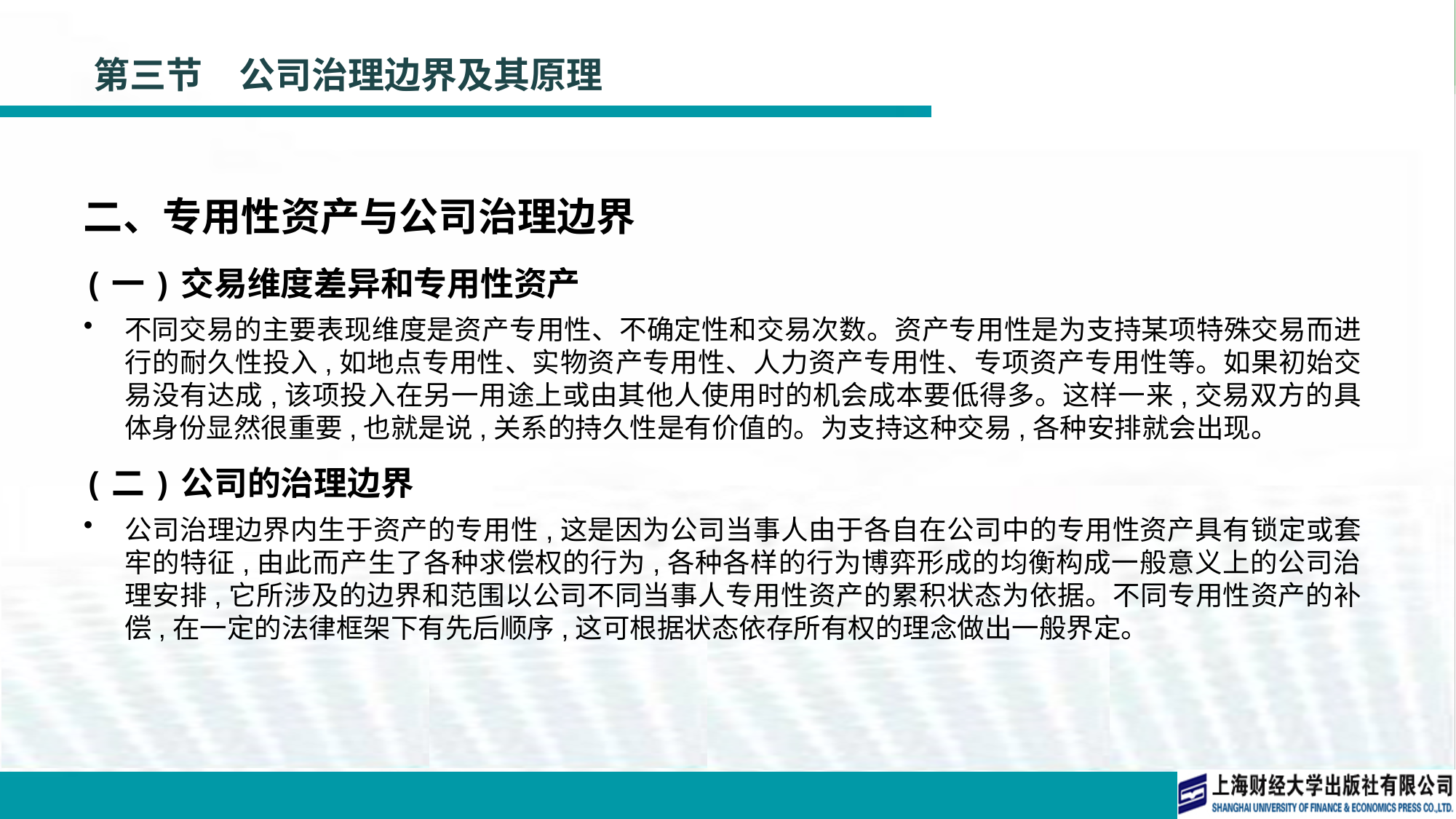

# 第三节　公司治理边界及其原理
二、专用性资产与公司治理边界
(一)交易维度差异和专用性资产
不同交易的主要表现维度是资产专用性、不确定性和交易次数。资产专用性是为支持某项特殊交易而进行的耐久性投入,如地点专用性、实物资产专用性、人力资产专用性、专项资产专用性等。如果初始交易没有达成,该项投入在另一用途上或由其他人使用时的机会成本要低得多。这样一来,交易双方的具体身份显然很重要,也就是说,关系的持久性是有价值的。为支持这种交易,各种安排就会出现。
(二)公司的治理边界
公司治理边界内生于资产的专用性,这是因为公司当事人由于各自在公司中的专用性资产具有锁定或套牢的特征,由此而产生了各种求偿权的行为,各种各样的行为博弈形成的均衡构成一般意义上的公司治理安排,它所涉及的边界和范围以公司不同当事人专用性资产的累积状态为依据。不同专用性资产的补偿,在一定的法律框架下有先后顺序,这可根据状态依存所有权的理念做出一般界定。